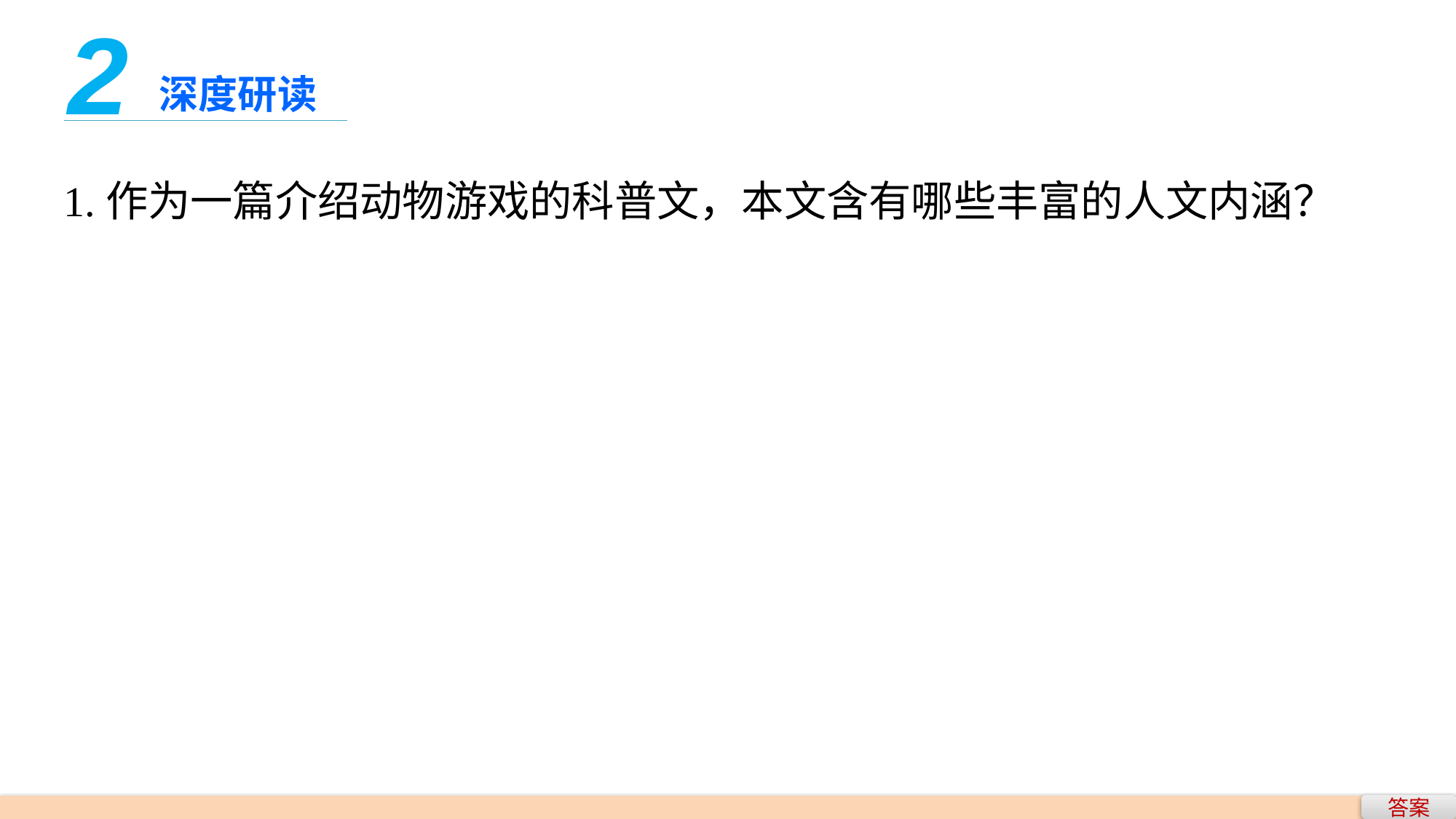

2
深度研读
1.作为一篇介绍动物游戏的科普文，本文含有哪些丰富的人文内涵？
答案